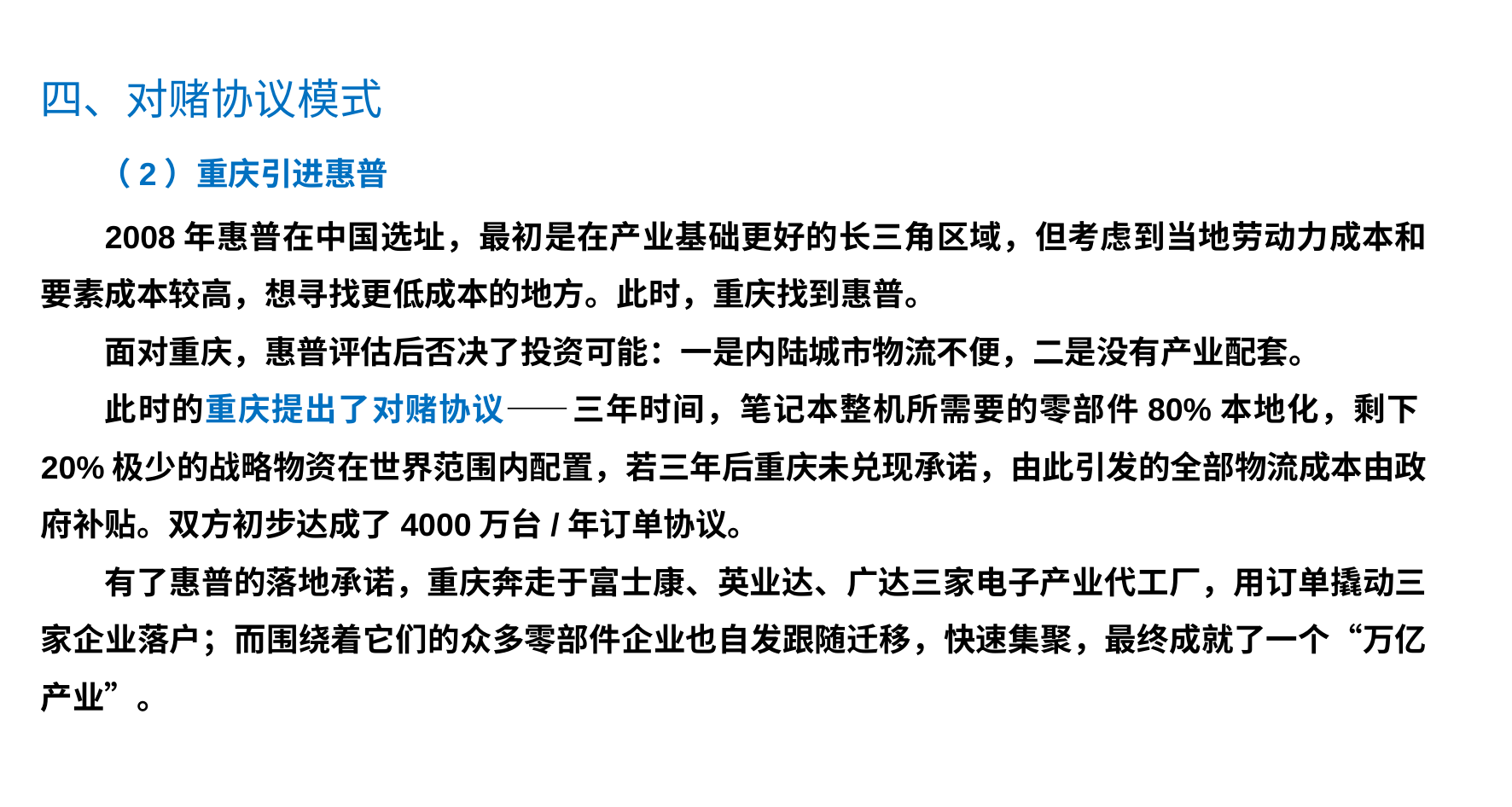

四、对赌协议模式
       （2）重庆引进惠普
2008年惠普在中国选址，最初是在产业基础更好的长三角区域，但考虑到当地劳动力成本和要素成本较高，想寻找更低成本的地方。此时，重庆找到惠普。
面对重庆，惠普评估后否决了投资可能：一是内陆城市物流不便，二是没有产业配套。
此时的重庆提出了对赌协议——三年时间，笔记本整机所需要的零部件80%本地化，剩下20%极少的战略物资在世界范围内配置，若三年后重庆未兑现承诺，由此引发的全部物流成本由政府补贴。双方初步达成了4000万台/年订单协议。
有了惠普的落地承诺，重庆奔走于富士康、英业达、广达三家电子产业代工厂，用订单撬动三家企业落户；而围绕着它们的众多零部件企业也自发跟随迁移，快速集聚，最终成就了一个“万亿产业”。